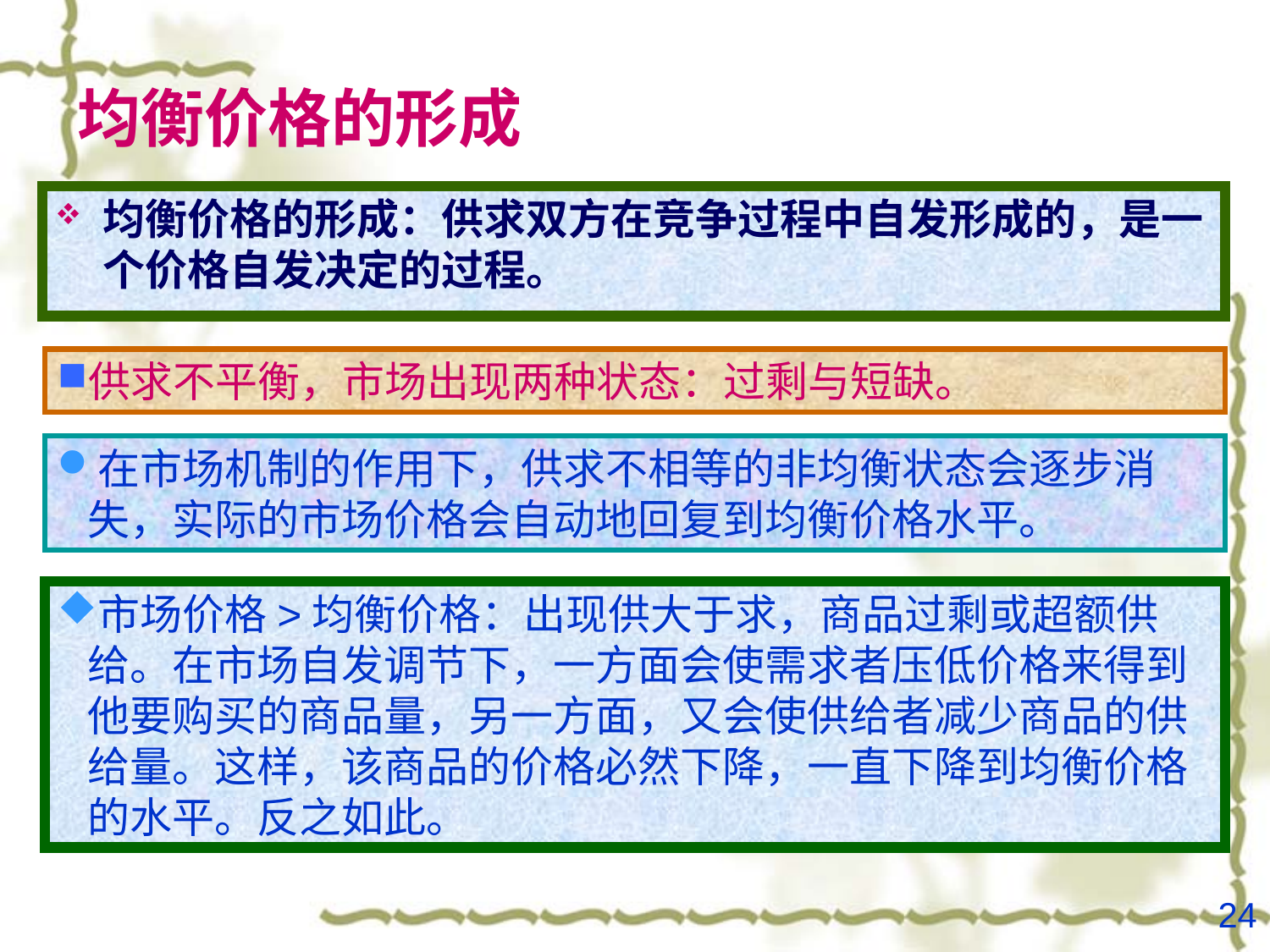

# 均衡价格的形成
均衡价格的形成：供求双方在竞争过程中自发形成的，是一个价格自发决定的过程。
供求不平衡，市场出现两种状态：过剩与短缺。
在市场机制的作用下，供求不相等的非均衡状态会逐步消失，实际的市场价格会自动地回复到均衡价格水平。
市场价格>均衡价格：出现供大于求，商品过剩或超额供给。在市场自发调节下，一方面会使需求者压低价格来得到他要购买的商品量，另一方面，又会使供给者减少商品的供给量。这样，该商品的价格必然下降，一直下降到均衡价格的水平。反之如此。
24